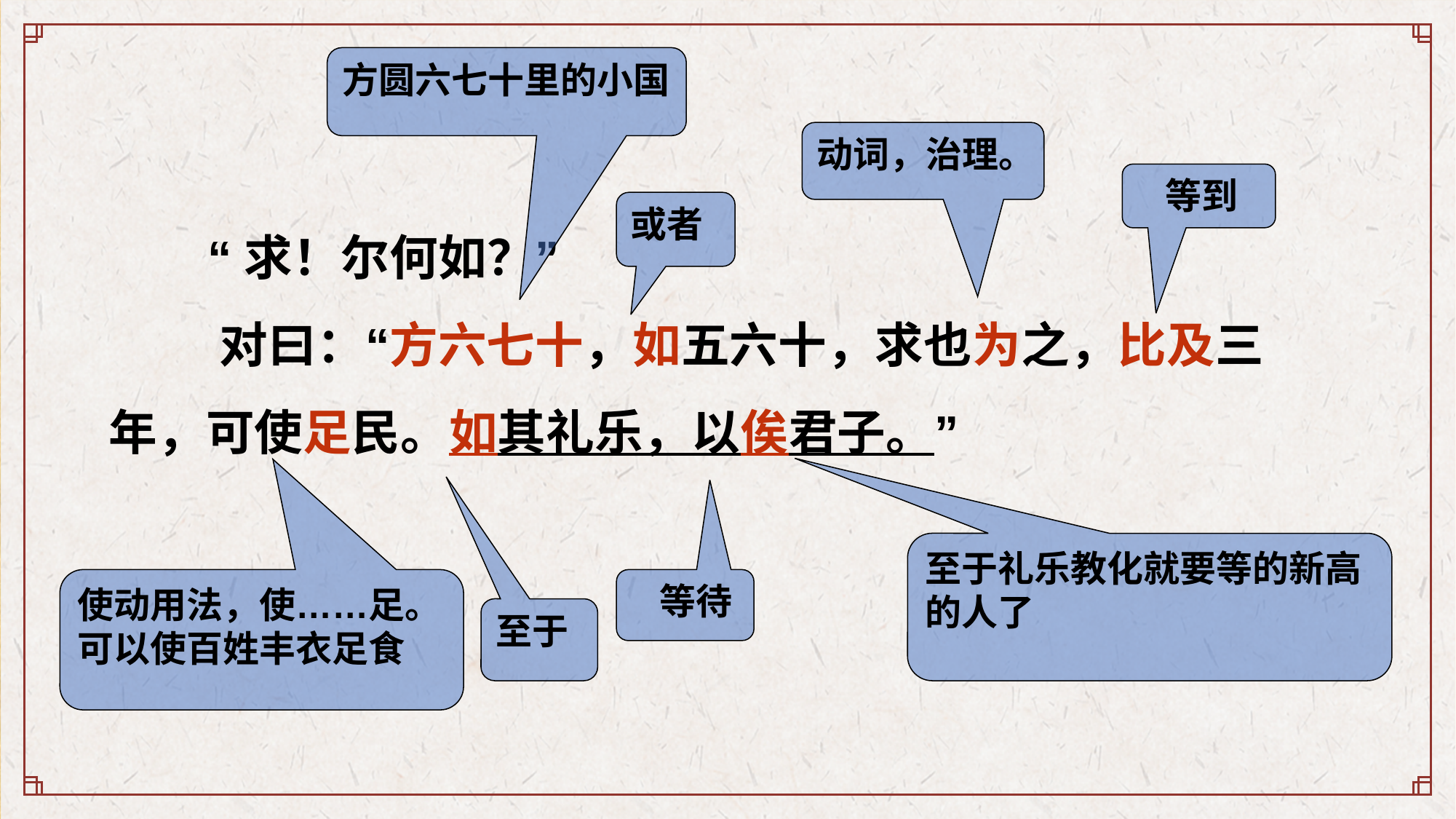

方圆六七十里的小国
动词，治理。
  等到
     “求！尔何如？”
     对曰：“方六七十，如五六十，求也为之，比及三年，可使足民。如其礼乐，以俟君子。”

或者
至于礼乐教化就要等的新高的人了
使动用法，使……足。可以使百姓丰衣足食
  等待
至于